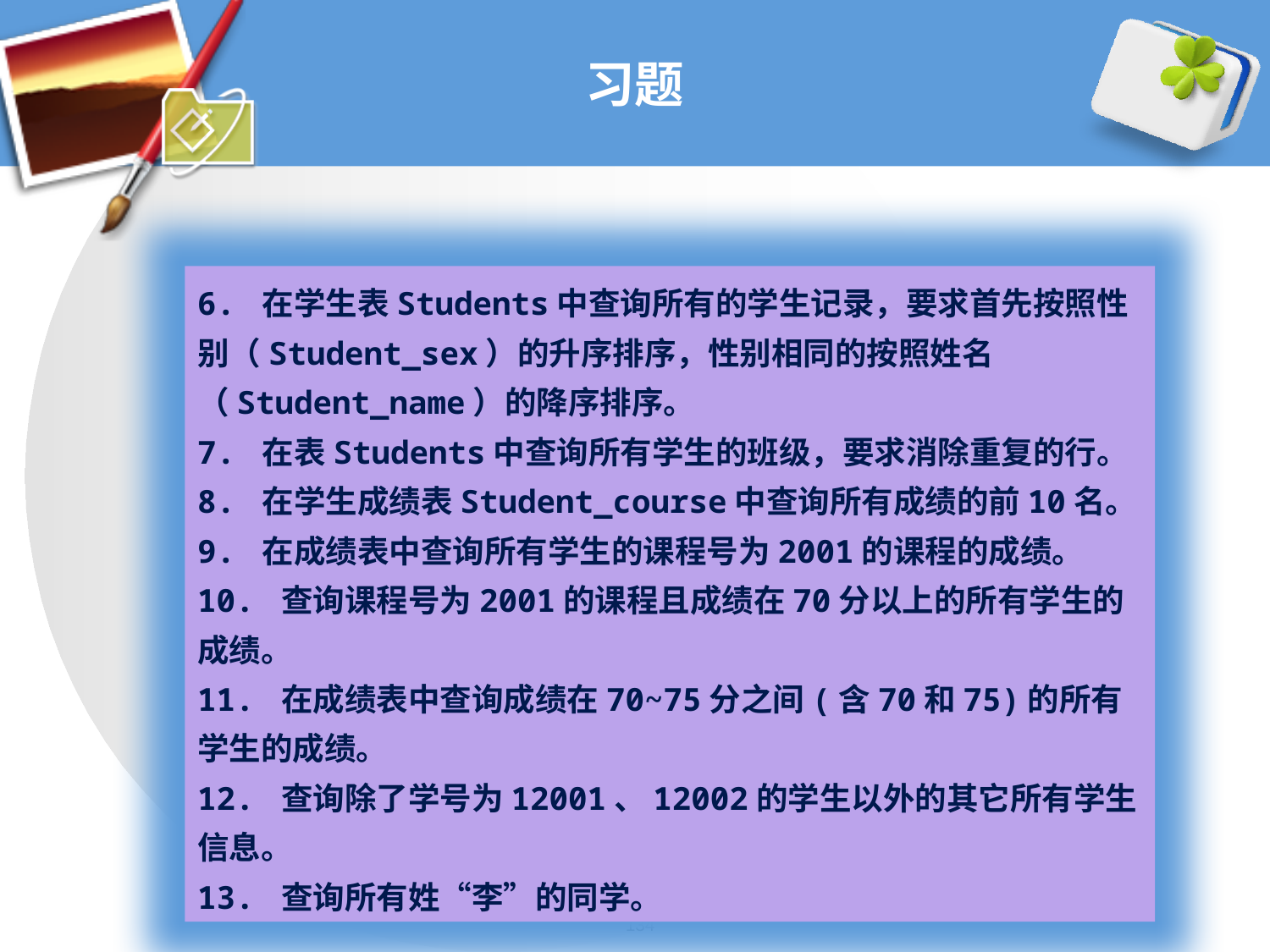

# 习题
6. 在学生表Students中查询所有的学生记录，要求首先按照性别（Student_sex）的升序排序，性别相同的按照姓名（Student_name）的降序排序。
7. 在表Students中查询所有学生的班级，要求消除重复的行。
8. 在学生成绩表Student_course中查询所有成绩的前10名。
9. 在成绩表中查询所有学生的课程号为2001的课程的成绩。
10. 查询课程号为2001的课程且成绩在70分以上的所有学生的成绩。
11. 在成绩表中查询成绩在70~75分之间(含70和75)的所有学生的成绩。
12. 查询除了学号为12001、12002的学生以外的其它所有学生信息。
13. 查询所有姓“李”的同学。
134